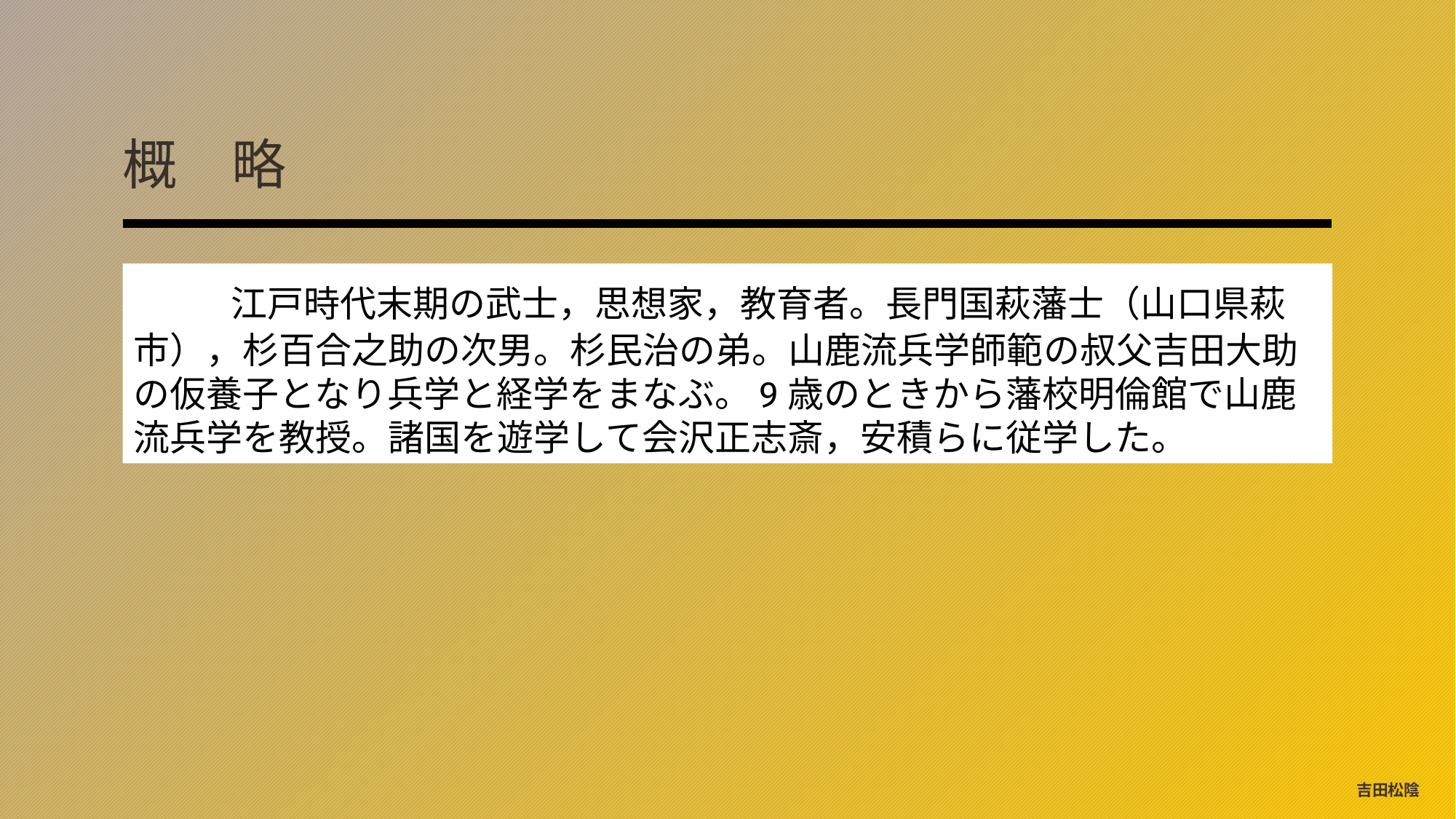

# 概　略
　　江戸時代末期の武士，思想家，教育者。長門国萩藩士（山口県萩市），杉百合之助の次男。杉民治の弟。山鹿流兵学師範の叔父吉田大助の仮養子となり兵学と経学をまなぶ。9歳のときから藩校明倫館で山鹿流兵学を教授。諸国を遊学して会沢正志斎，安積らに従学した。
吉田松陰